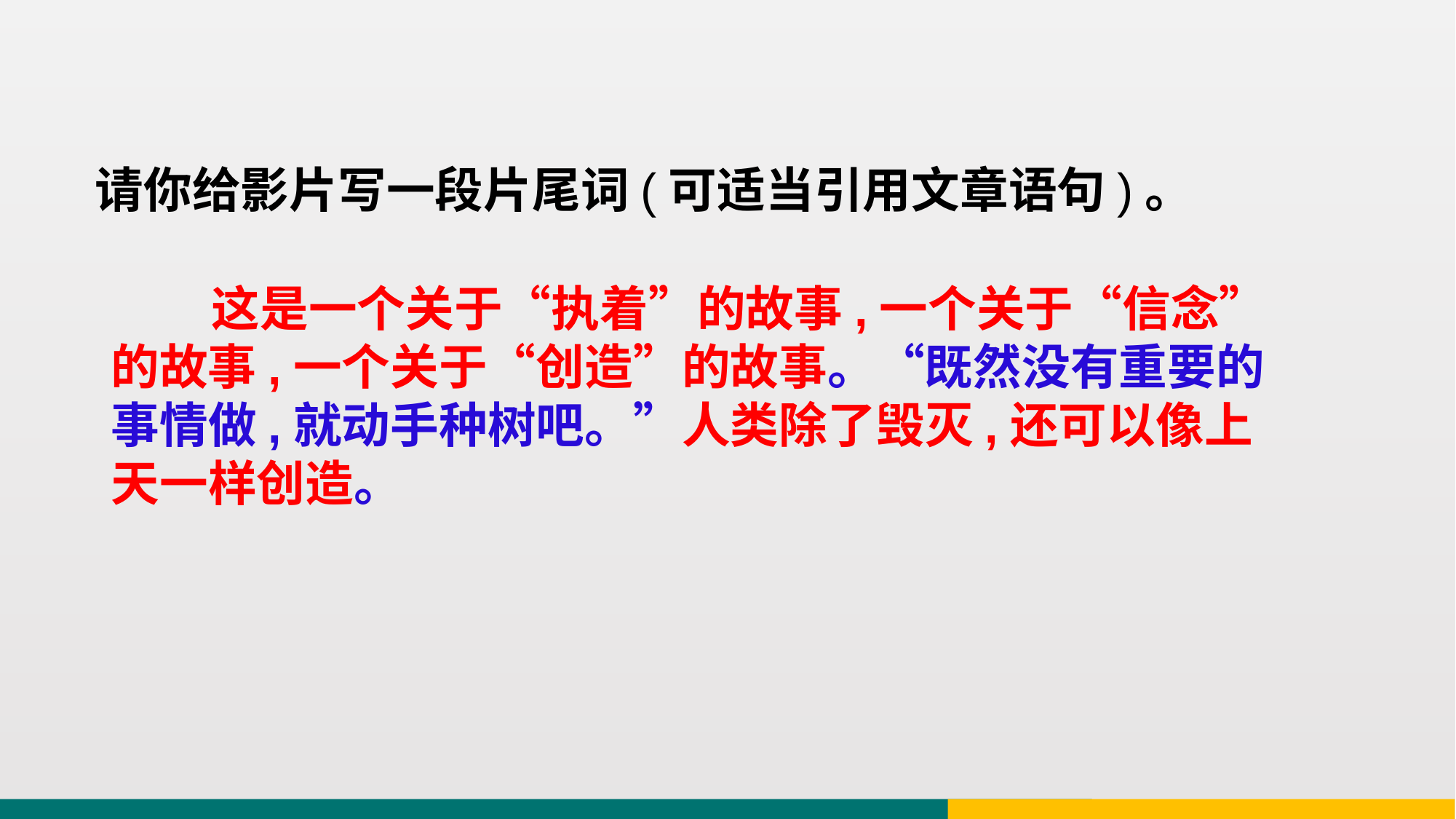

请你给影片写一段片尾词(可适当引用文章语句)。
        这是一个关于“执着”的故事,一个关于“信念”的故事,一个关于“创造”的故事。“既然没有重要的事情做,就动手种树吧。”人类除了毁灭,还可以像上天一样创造。